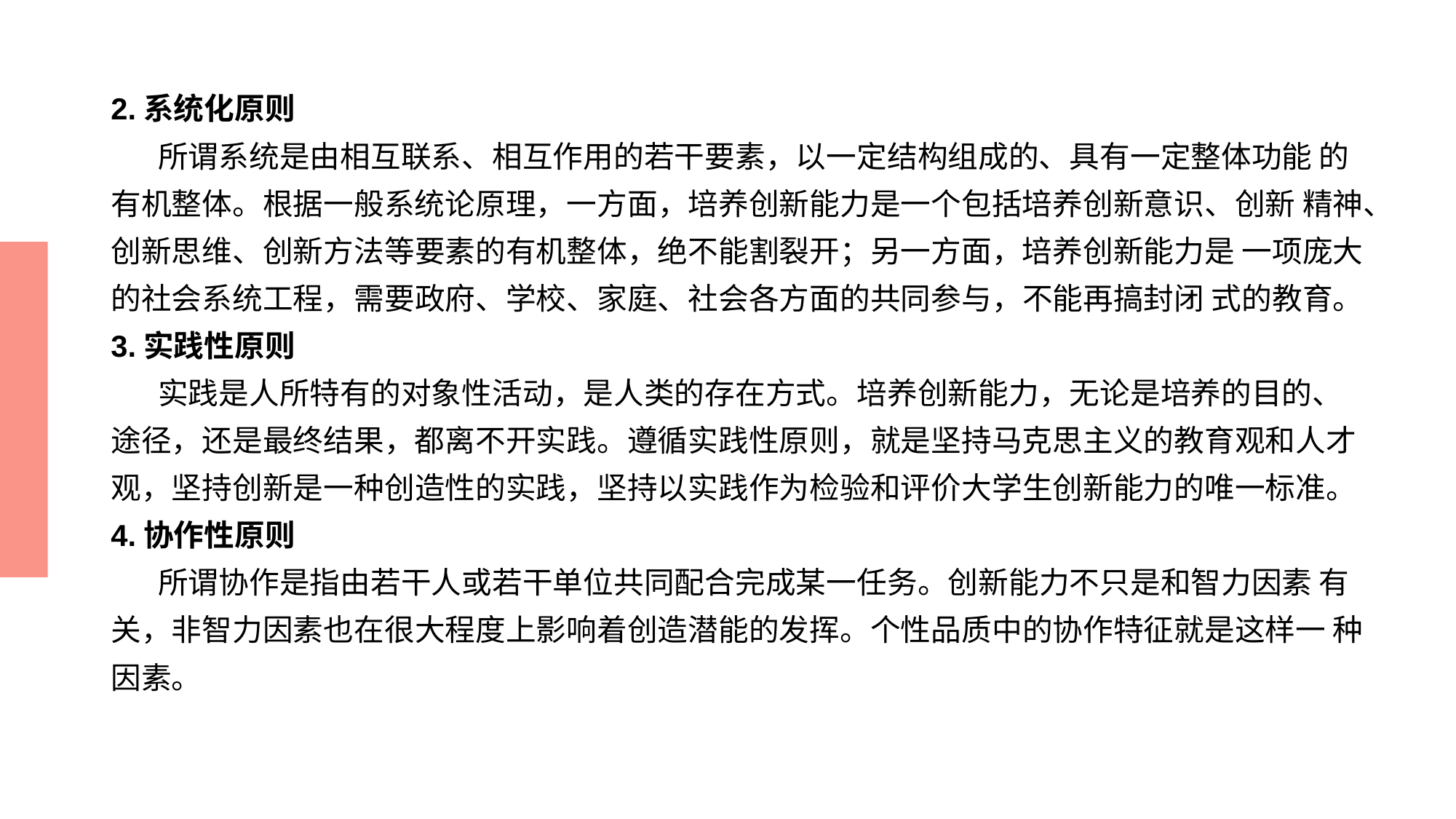

# 2.系统化原则 所谓系统是由相互联系、相互作用的若干要素，以一定结构组成的、具有一定整体功能 的有机整体。根据一般系统论原理，一方面，培养创新能力是一个包括培养创新意识、创新 精神、创新思维、创新方法等要素的有机整体，绝不能割裂开；另一方面，培养创新能力是 一项庞大的社会系统工程，需要政府、学校、家庭、社会各方面的共同参与，不能再搞封闭 式的教育。 3.实践性原则 实践是人所特有的对象性活动，是人类的存在方式。培养创新能力，无论是培养的目的、途径，还是最终结果，都离不开实践。遵循实践性原则，就是坚持马克思主义的教育观和人才 观，坚持创新是一种创造性的实践，坚持以实践作为检验和评价大学生创新能力的唯一标准。 4.协作性原则 所谓协作是指由若干人或若干单位共同配合完成某一任务。创新能力不只是和智力因素 有关，非智力因素也在很大程度上影响着创造潜能的发挥。个性品质中的协作特征就是这样一 种因素。